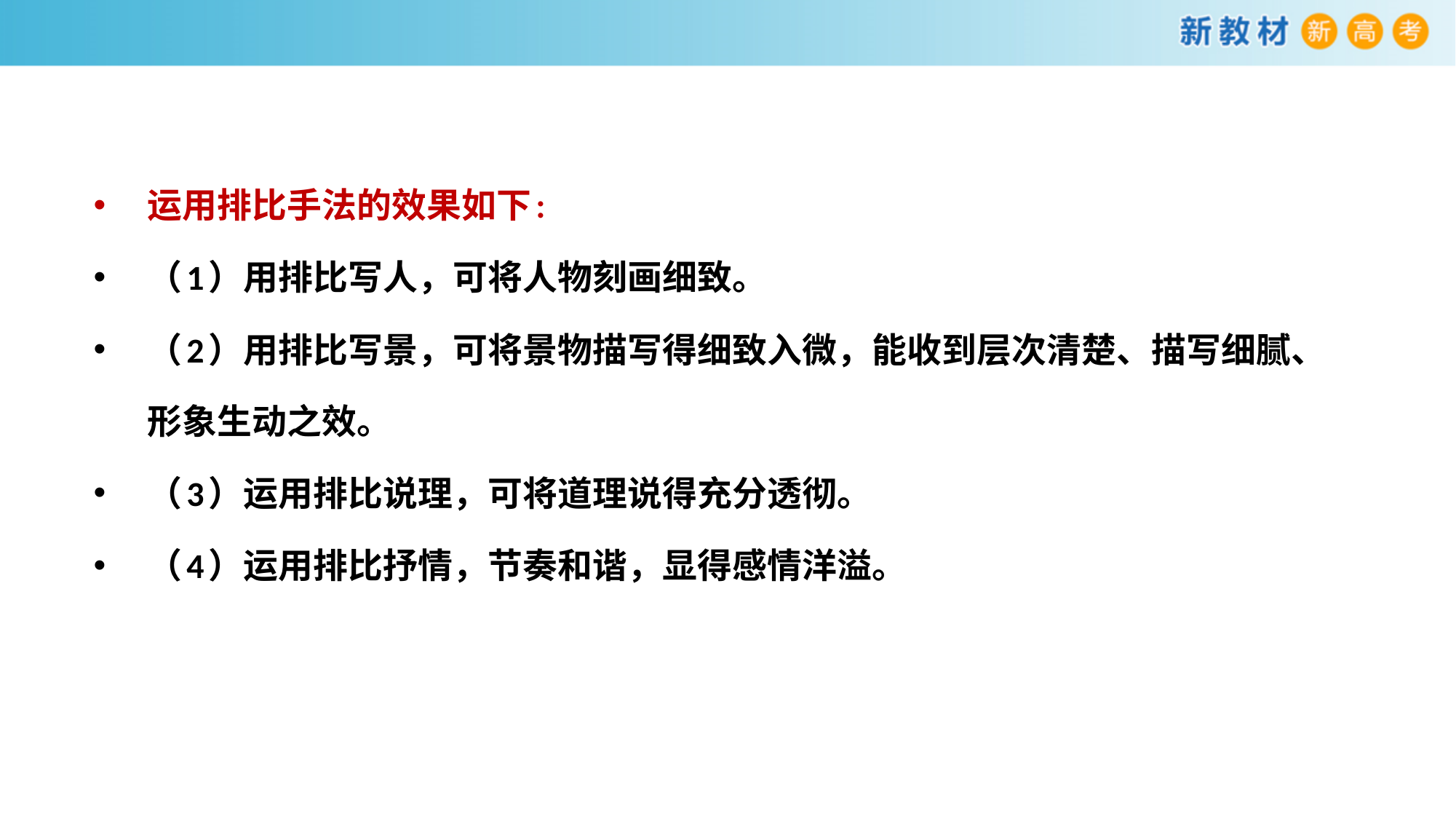

运用排比手法的效果如下:
（1）用排比写人，可将人物刻画细致。
（2）用排比写景，可将景物描写得细致入微，能收到层次清楚、描写细腻、形象生动之效。
（3）运用排比说理，可将道理说得充分透彻。
（4）运用排比抒情，节奏和谐，显得感情洋溢。